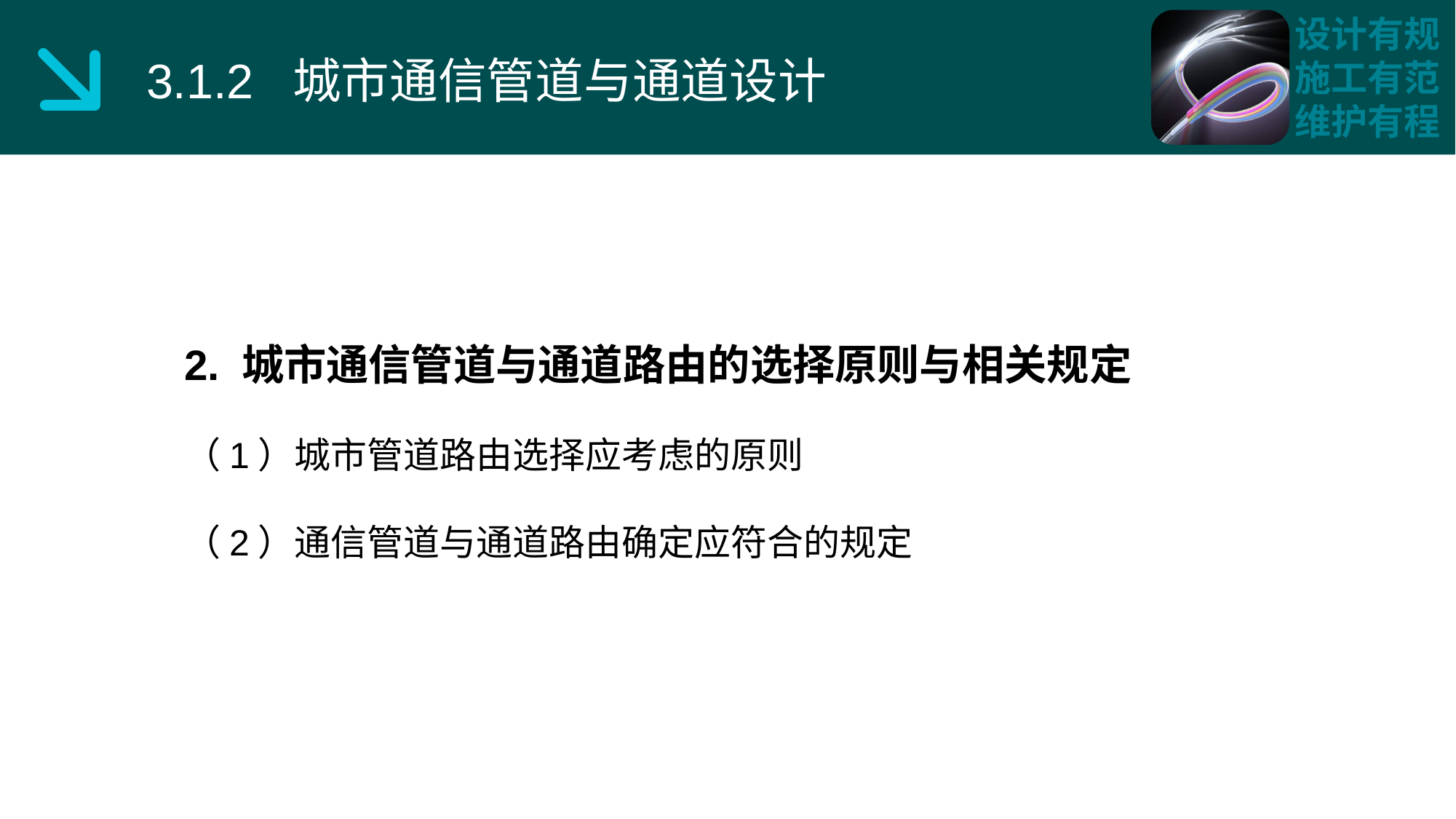

3.1.2  城市通信管道与通道设计

2. 城市通信管道与通道路由的选择原则与相关规定

（1）城市管道路由选择应考虑的原则

（2）通信管道与通道路由确定应符合的规定